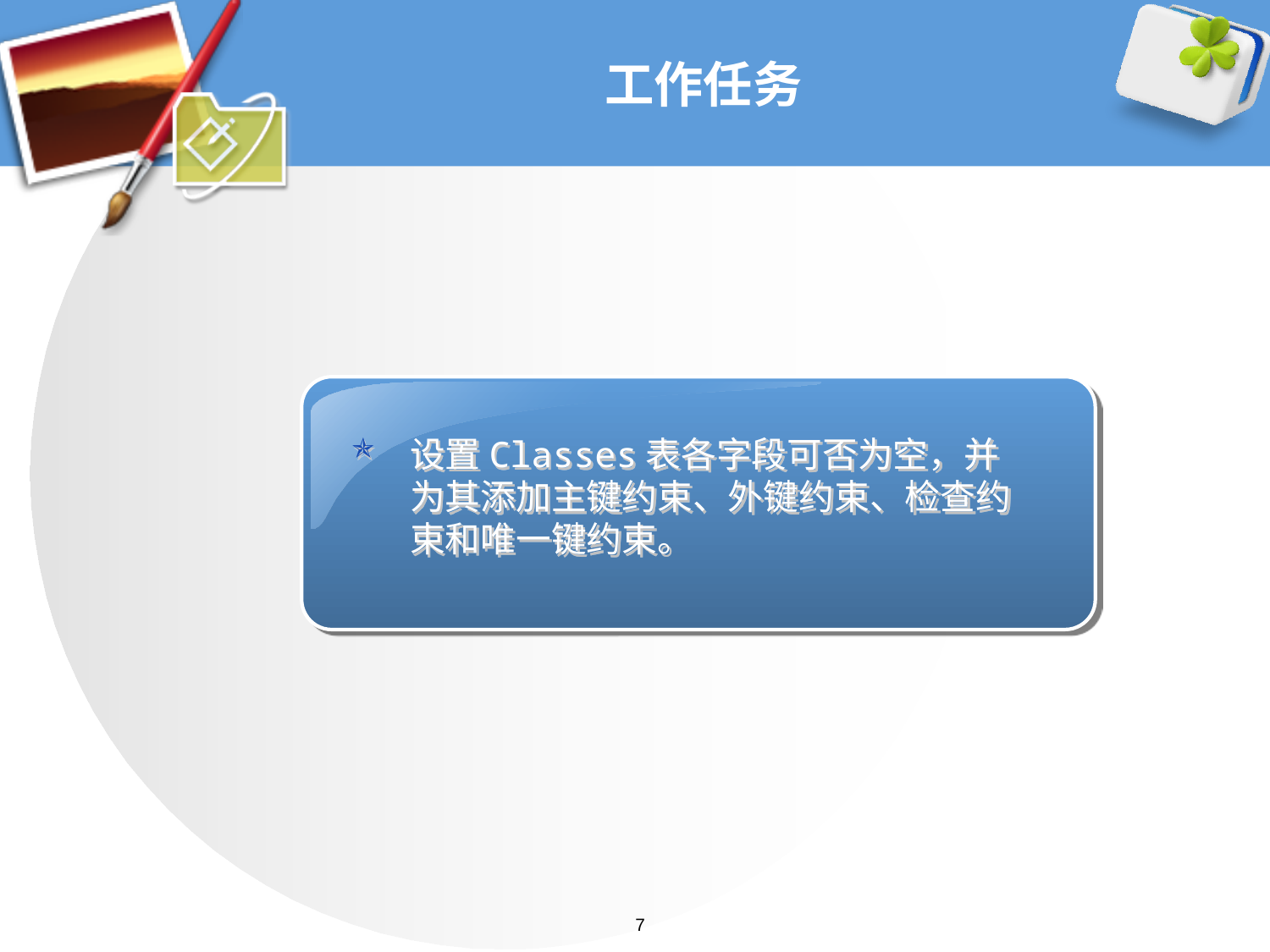

# 工作任务

设置Classes表各字段可否为空，并为其添加主键约束、外键约束、检查约束和唯一键约束。
7